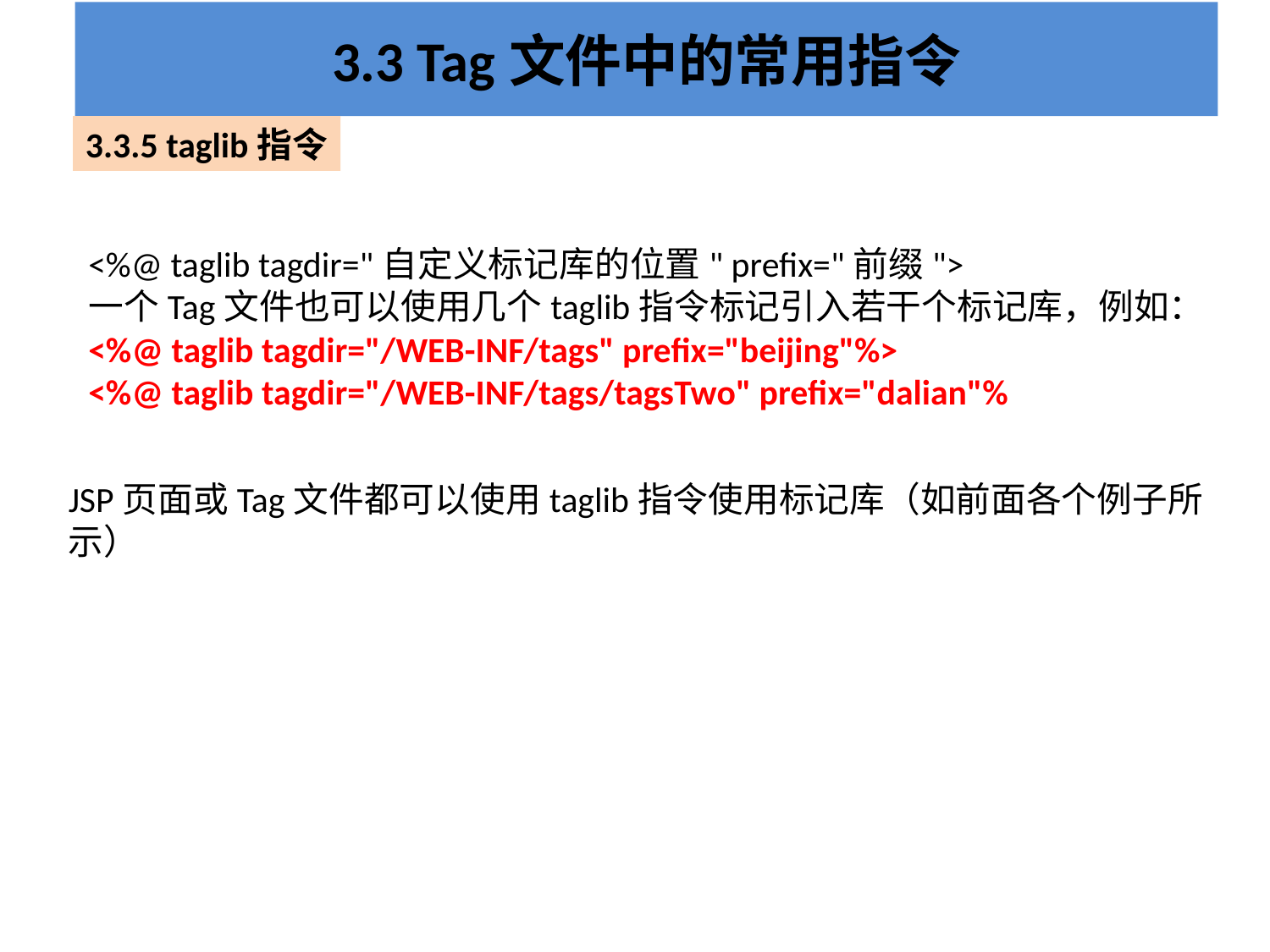

# 3.3 Tag文件中的常用指令
3.3.5 taglib指令
<%@ taglib tagdir="自定义标记库的位置" prefix="前缀">
一个Tag文件也可以使用几个taglib指令标记引入若干个标记库，例如：
<%@ taglib tagdir="/WEB-INF/tags" prefix="beijing"%>
<%@ taglib tagdir="/WEB-INF/tags/tagsTwo" prefix="dalian"%
JSP页面或Tag文件都可以使用taglib指令使用标记库（如前面各个例子所示）